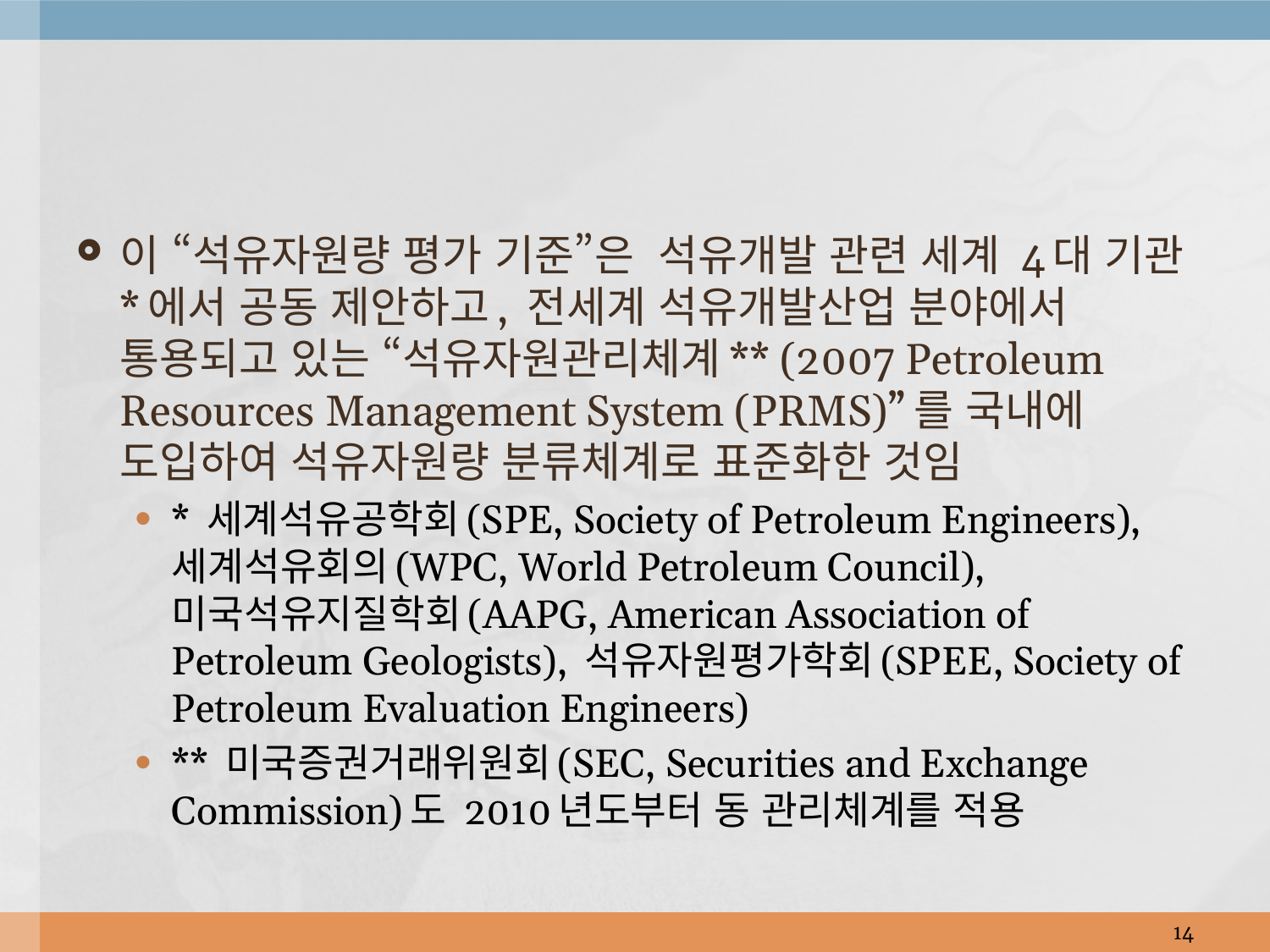

이 “석유자원량 평가 기준”은  석유개발 관련 세계 4대 기관*에서 공동 제안하고, 전세계 석유개발산업 분야에서 통용되고 있는 “석유자원관리체계** (2007 Petroleum Resources Management System (PRMS)”를 국내에 도입하여 석유자원량 분류체계로 표준화한 것임
* 세계석유공학회(SPE, Society of Petroleum Engineers), 세계석유회의(WPC, World Petroleum Council), 미국석유지질학회(AAPG, American Association of Petroleum Geologists), 석유자원평가학회(SPEE, Society of Petroleum Evaluation Engineers)
** 미국증권거래위원회(SEC, Securities and Exchange Commission)도 2010년도부터 동 관리체계를 적용
14